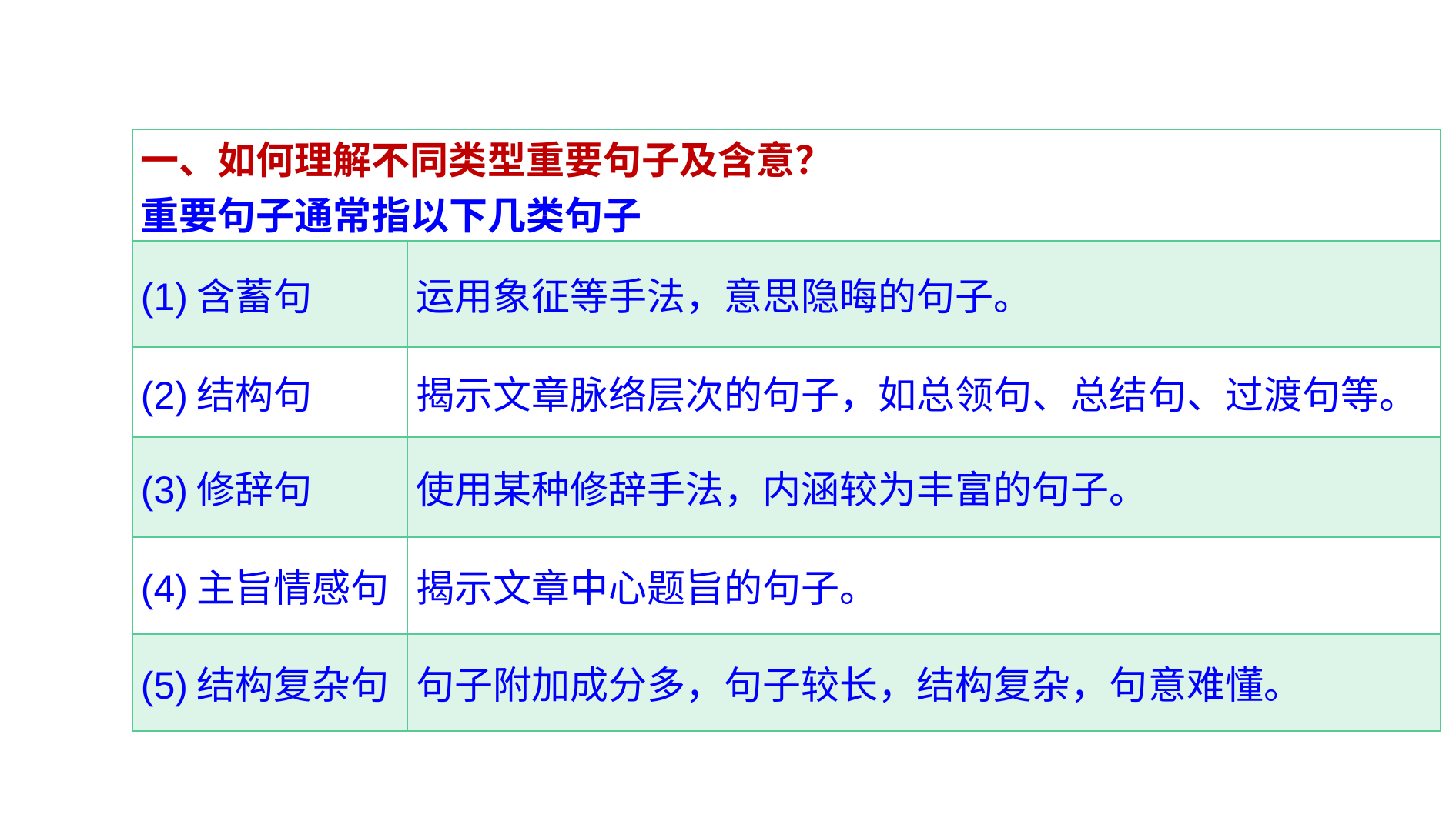

| 一、如何理解不同类型重要句子及含意？ 重要句子通常指以下几类句子 |  |
| --- | --- |
| (1)含蓄句 | 运用象征等手法，意思隐晦的句子。 |
| (2)结构句 | 揭示文章脉络层次的句子，如总领句、总结句、过渡句等。 |
| (3)修辞句 | 使用某种修辞手法，内涵较为丰富的句子。 |
| (4)主旨情感句 | 揭示文章中心题旨的句子。 |
| (5)结构复杂句 | 句子附加成分多，句子较长，结构复杂，句意难懂。 |